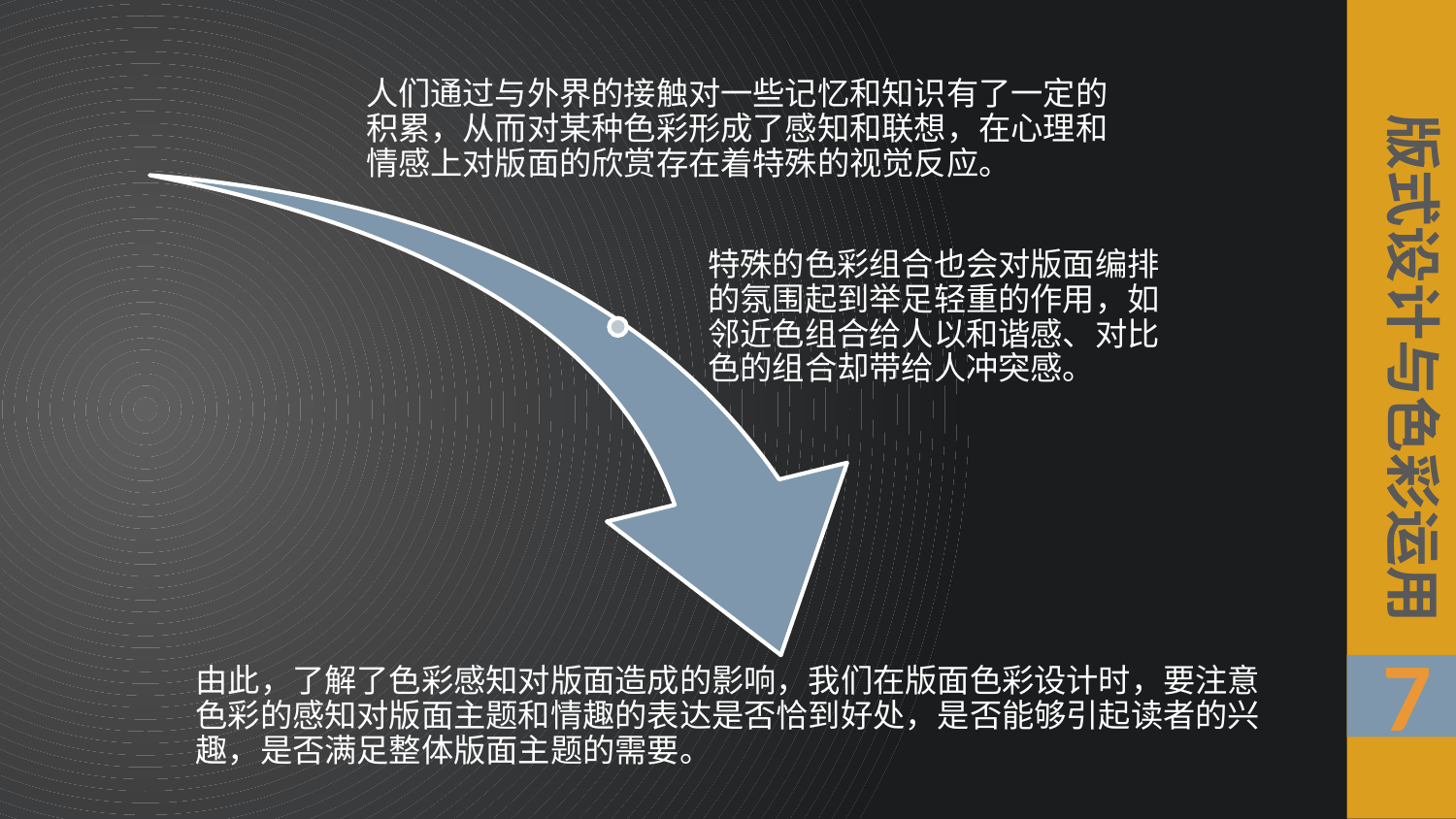

人们通过与外界的接触对一些记忆和知识有了一定的积累，从而对某种色彩形成了感知和联想，在心理和情感上对版面的欣赏存在着特殊的视觉反应。
特殊的色彩组合也会对版面编排的氛围起到举足轻重的作用，如邻近色组合给人以和谐感、对比色的组合却带给人冲突感。
由此，了解了色彩感知对版面造成的影响，我们在版面色彩设计时，要注意色彩的感知对版面主题和情趣的表达是否恰到好处，是否能够引起读者的兴趣，是否满足整体版面主题的需要。
版式设计与色彩运用
7